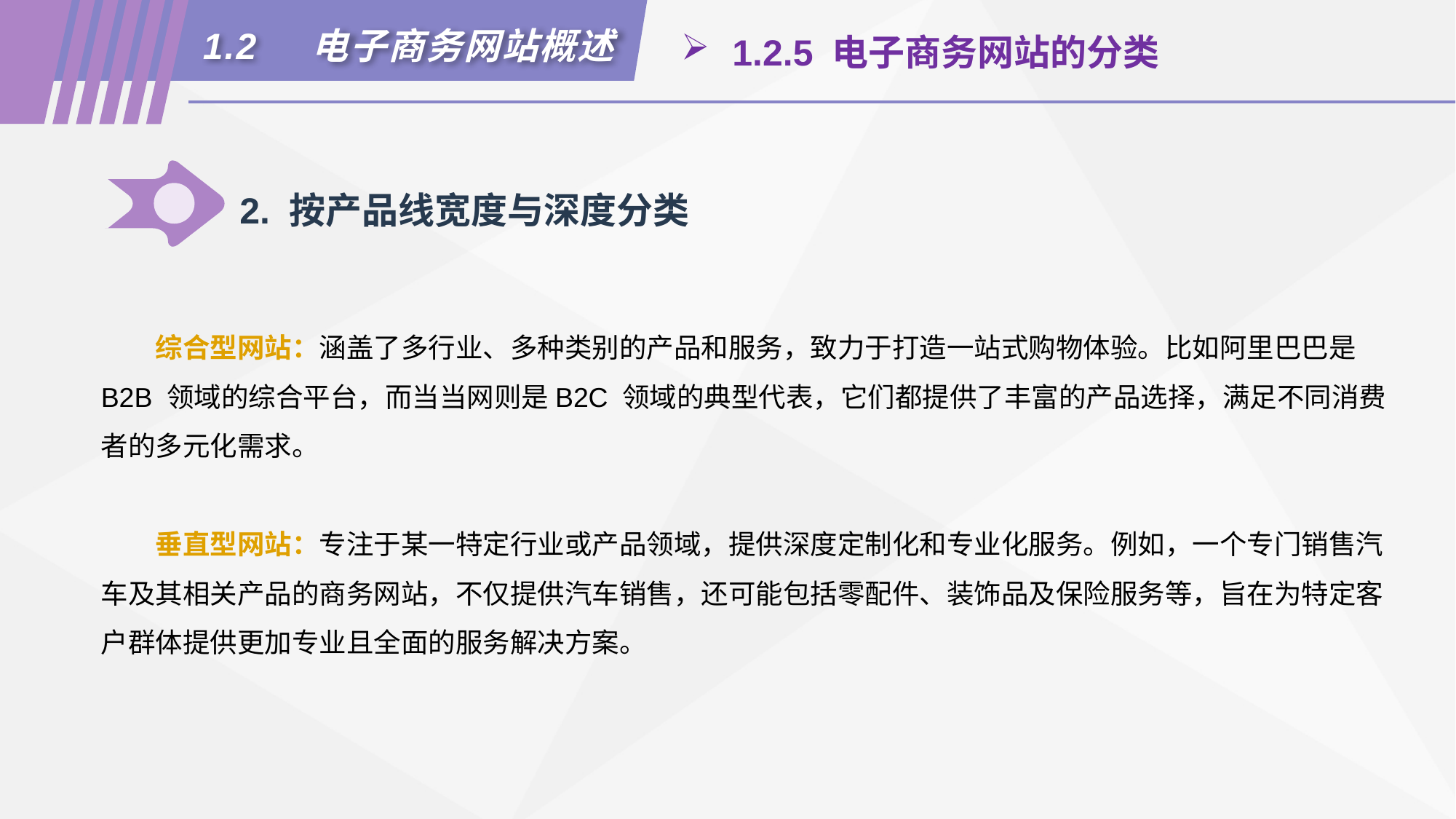

1.2	电子商务网站概述
 1.2.5 电子商务网站的分类

2. 按产品线宽度与深度分类
综合型网站：涵盖了多行业、多种类别的产品和服务，致力于打造一站式购物体验。比如阿里巴巴是B2B 领域的综合平台，而当当网则是B2C 领域的典型代表，它们都提供了丰富的产品选择，满足不同消费者的多元化需求。

垂直型网站：专注于某一特定行业或产品领域，提供深度定制化和专业化服务。例如，一个专门销售汽车及其相关产品的商务网站，不仅提供汽车销售，还可能包括零配件、装饰品及保险服务等，旨在为特定客户群体提供更加专业且全面的服务解决方案。